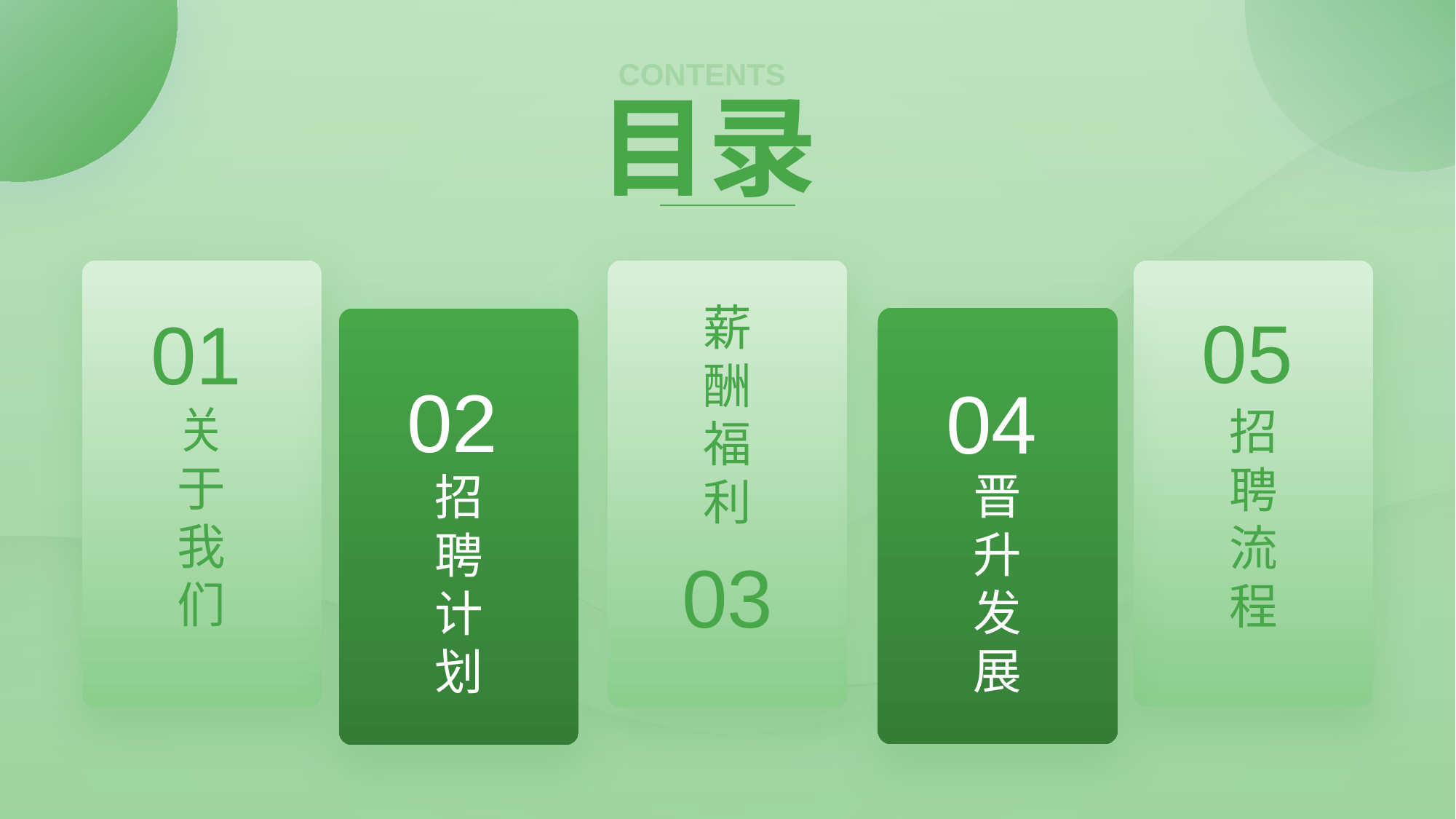

01
关于我们

薪酬福利
03

05
招聘流程

04
晋升发展

02
招聘计划